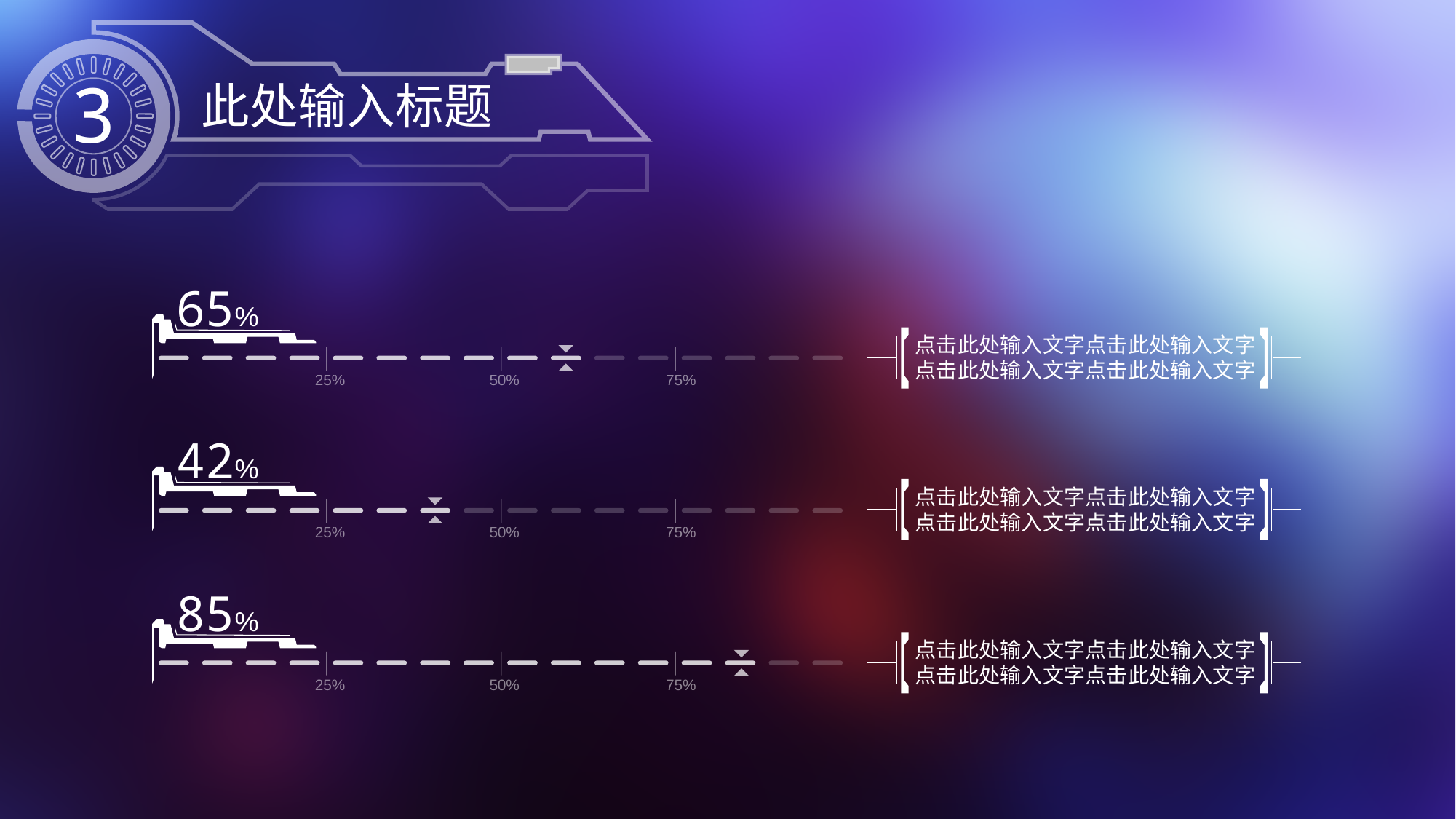

此处输入标题

3
65%

点击此处输入文字点击此处输入文字
点击此处输入文字点击此处输入文字

25%
50%
75%
42%

点击此处输入文字点击此处输入文字
点击此处输入文字点击此处输入文字

25%
50%
75%
85%

点击此处输入文字点击此处输入文字
点击此处输入文字点击此处输入文字

25%
50%
75%